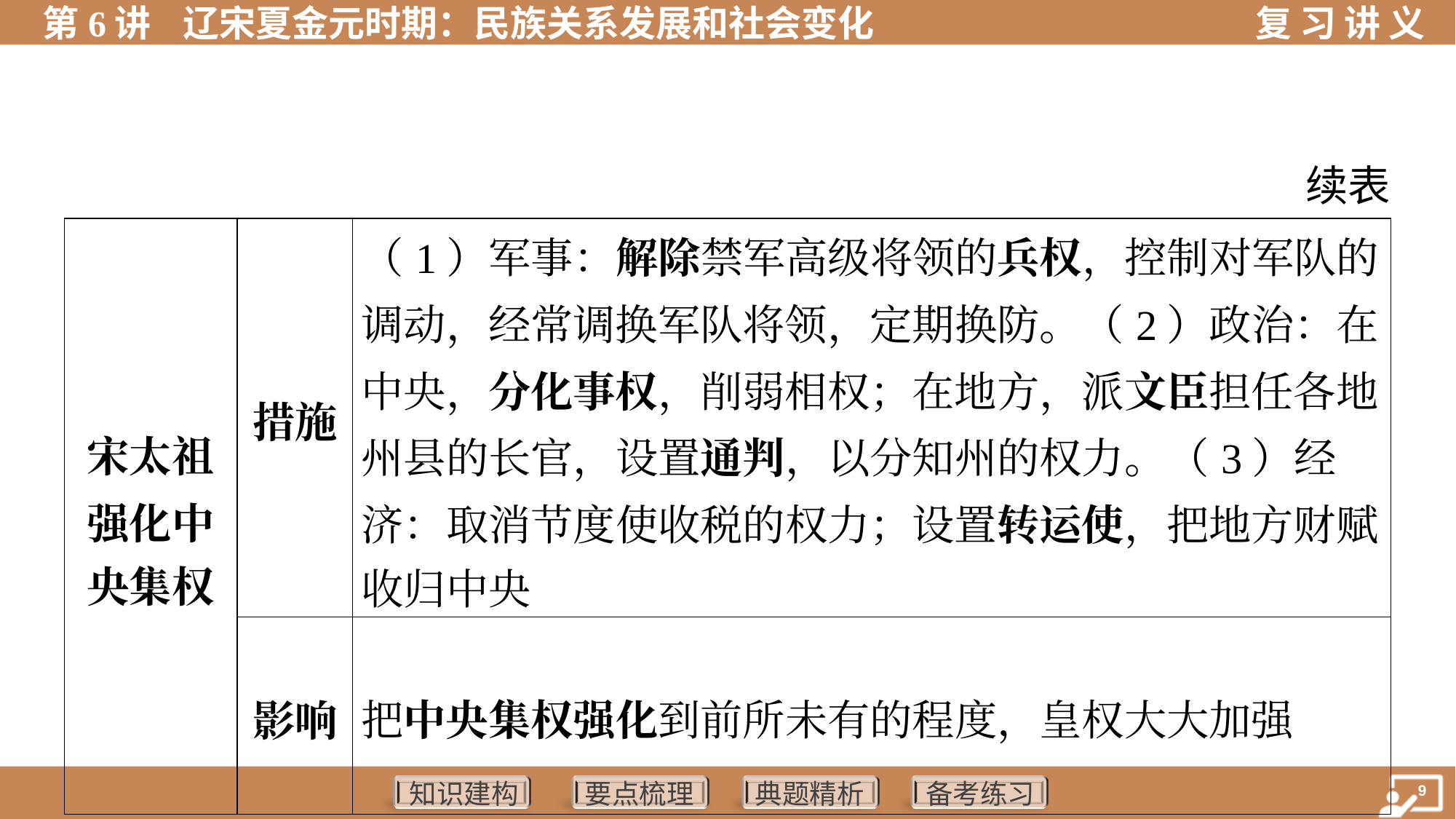

续表
| 宋太祖 强化中 央集权 | 措施 | （1）军事：解除禁军高级将领的兵权，控制对军队的 调动，经常调换军队将领，定期换防。（2）政治：在 中央，分化事权，削弱相权；在地方，派文臣担任各地 州县的长官，设置通判，以分知州的权力。（3）经 济：取消节度使收税的权力；设置转运使，把地方财赋 收归中央 |  |  |  |
| --- | --- | --- | --- | --- | --- |
|  | 影响 | 把中央集权强化到前所未有的程度，皇权大大加强 |  |  |  |